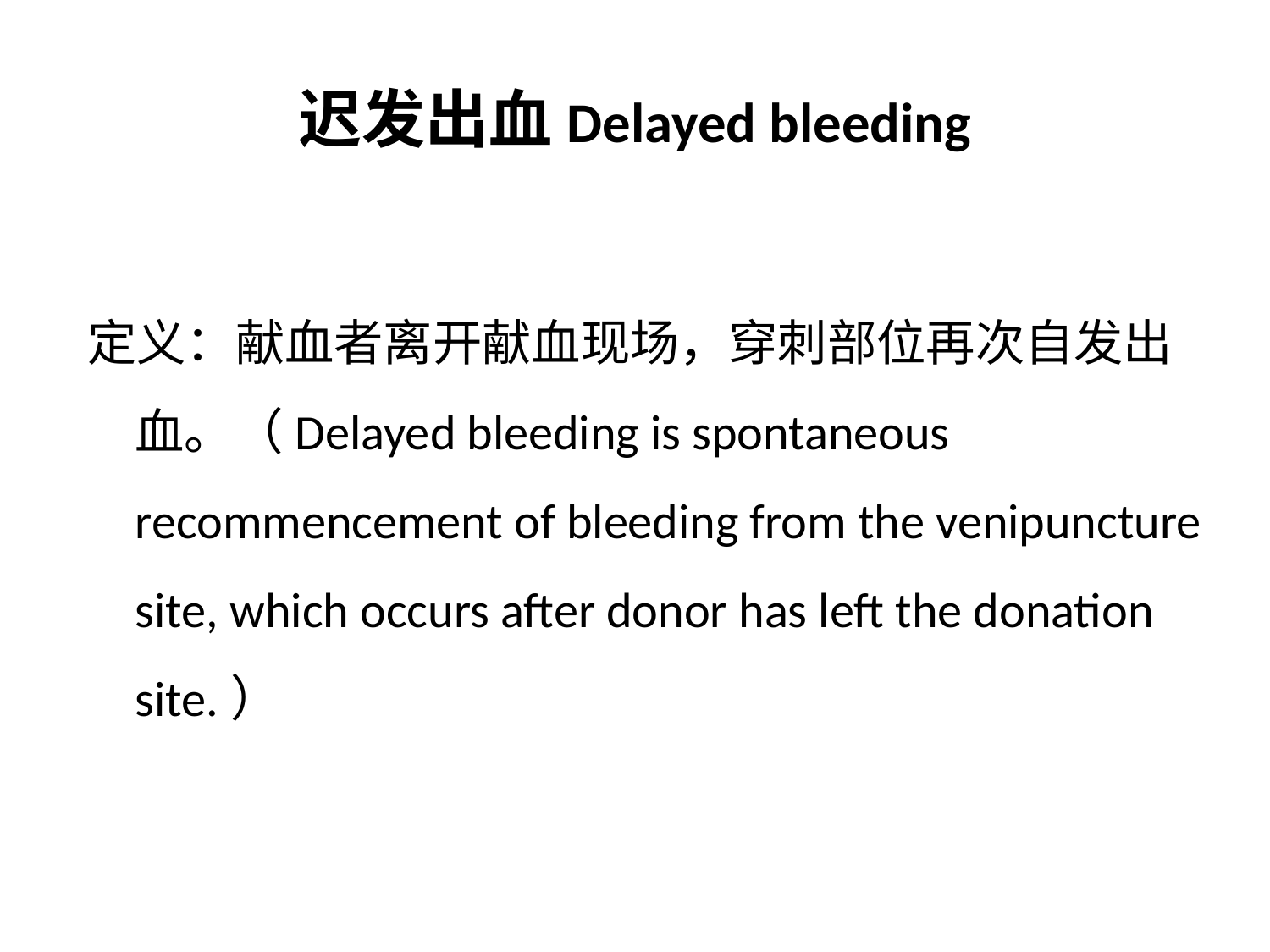

# 迟发出血Delayed bleeding
定义：献血者离开献血现场，穿刺部位再次自发出血。（Delayed bleeding is spontaneous recommencement of bleeding from the venipuncture site, which occurs after donor has left the donation site.）